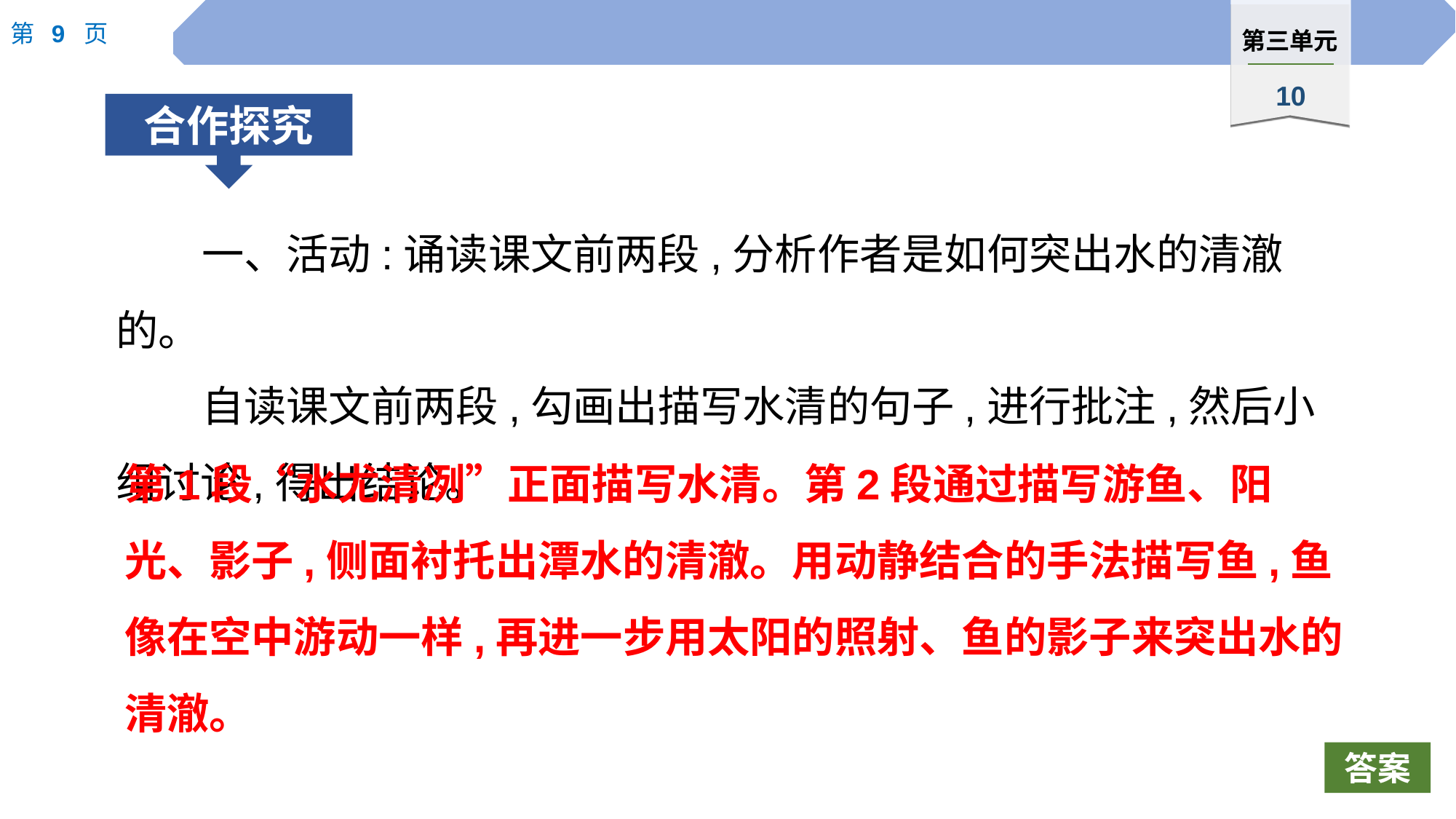

一、活动:诵读课文前两段,分析作者是如何突出水的清澈的。
自读课文前两段,勾画出描写水清的句子,进行批注,然后小组讨论,得出结论。

第1段“水尤清冽”正面描写水清。第2段通过描写游鱼、阳光、影子,侧面衬托出潭水的清澈。用动静结合的手法描写鱼,鱼像在空中游动一样,再进一步用太阳的照射、鱼的影子来突出水的清澈。
答案